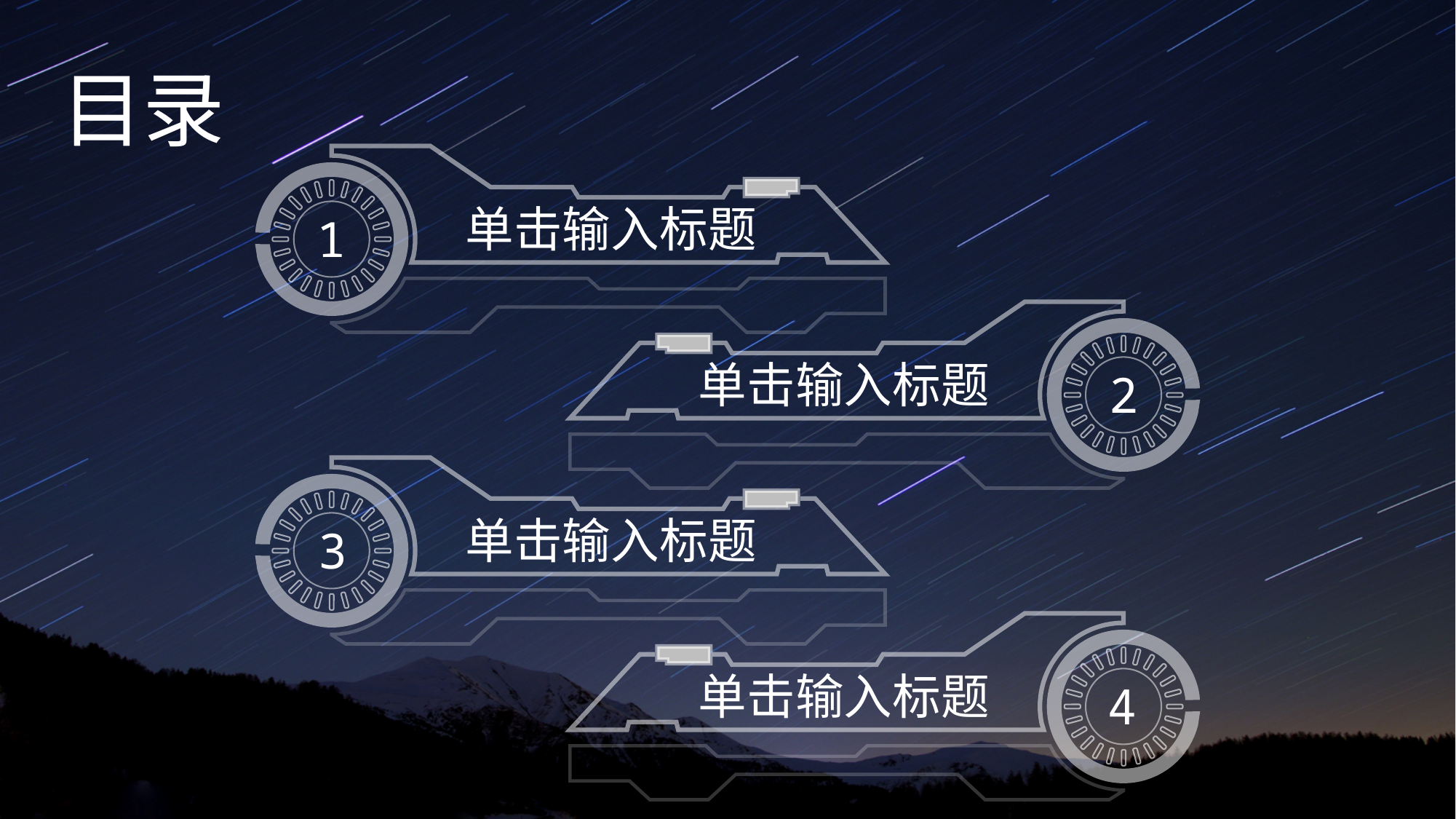

目录

单击输入标题

1

单击输入标题

2

单击输入标题

3

单击输入标题

4